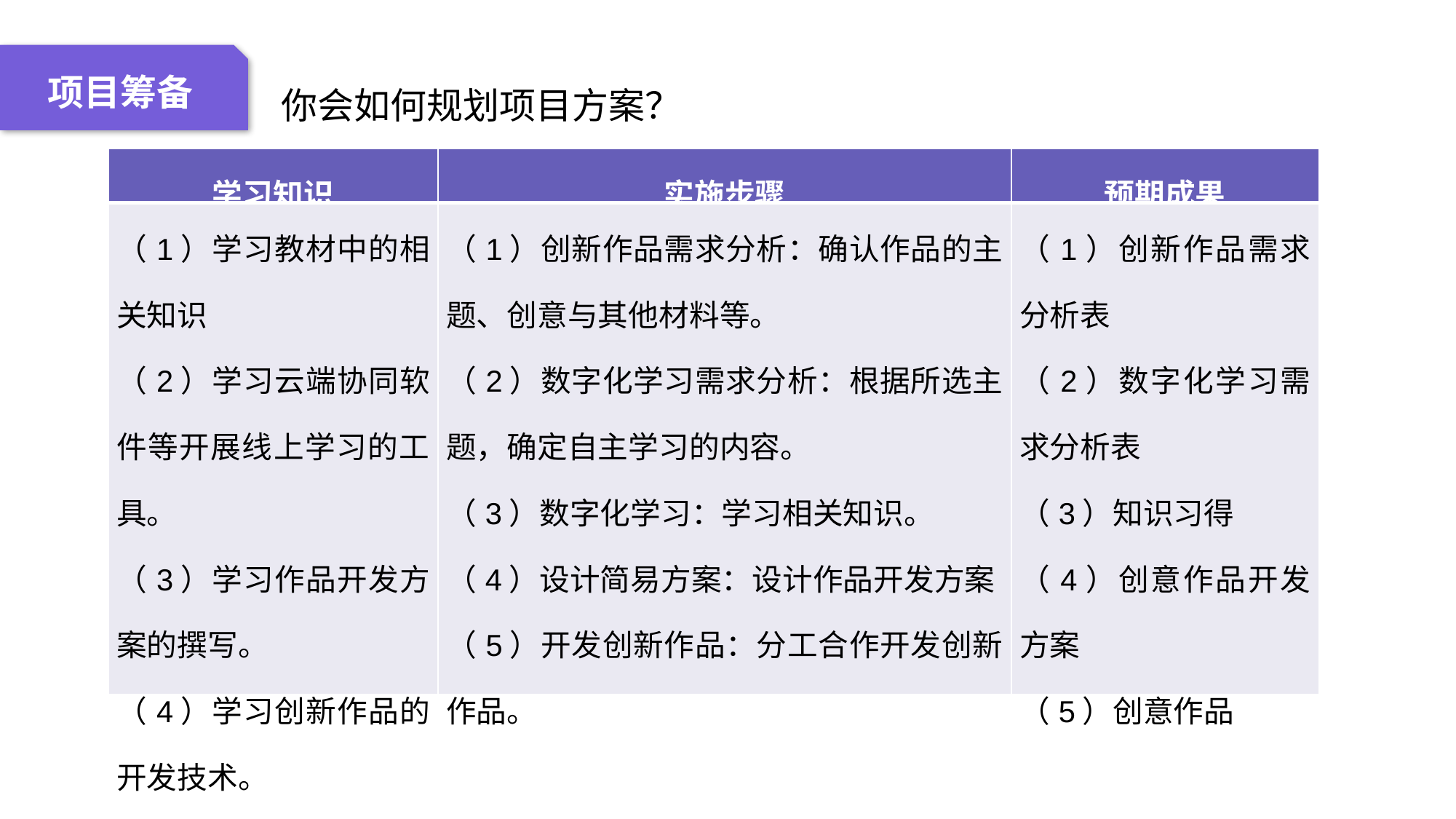

04 名词解释
01 准备过程
02 整体结构
03 重点说明
项目筹备
你会如何规划项目方案？
| 学习知识 | 实施步骤 | 预期成果 |
| --- | --- | --- |
| （1）学习教材中的相关知识 （2）学习云端协同软件等开展线上学习的工具。 （3）学习作品开发方案的撰写。 （4）学习创新作品的开发技术。 | （1）创新作品需求分析：确认作品的主题、创意与其他材料等。 （2）数字化学习需求分析：根据所选主题，确定自主学习的内容。 （3）数字化学习：学习相关知识。 （4）设计简易方案：设计作品开发方案 （5）开发创新作品：分工合作开发创新作品。 | （1）创新作品需求分析表 （2）数字化学习需求分析表 （3）知识习得 （4）创意作品开发方案 （5）创意作品 |